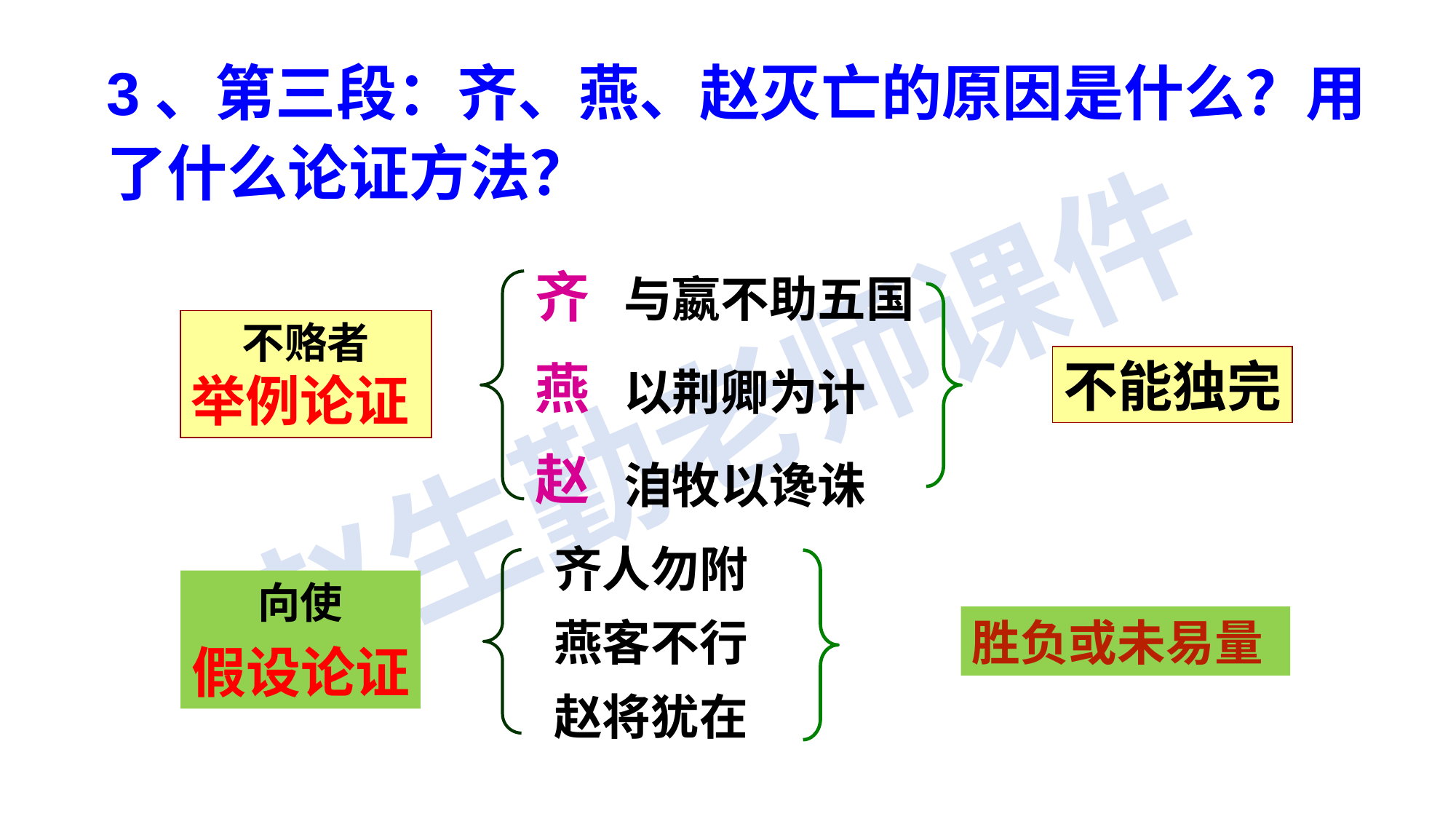

3、第三段：齐、燕、赵灭亡的原因是什么？用了什么论证方法？
与嬴不助五国
以荆卿为计
洎牧以谗诛
齐燕赵

不赂者
举例论证
不能独完
齐人勿附
燕客不行
赵将犹在

向使
假设论证
胜负或未易量